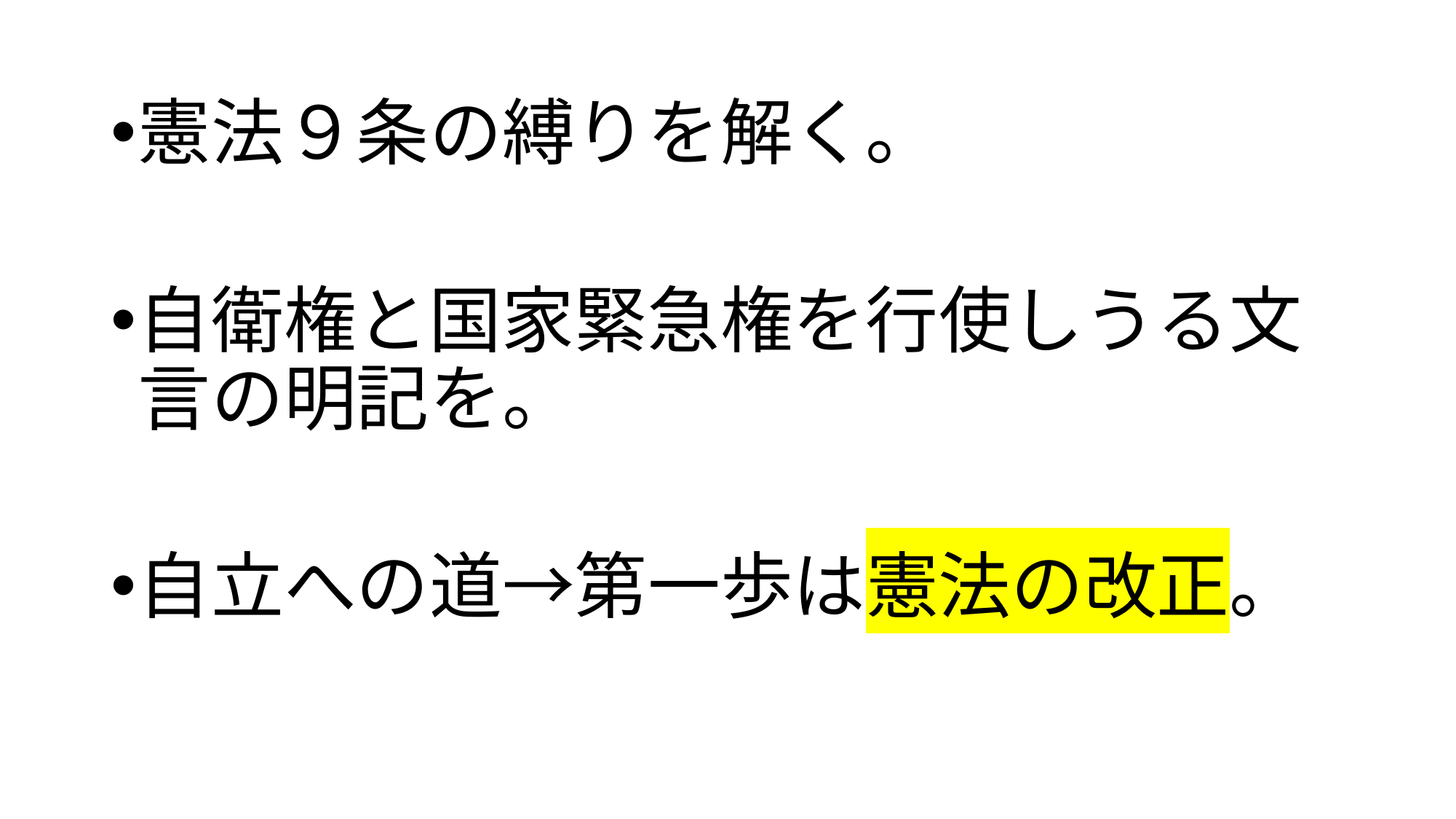

憲法９条の縛りを解く。

自衛権と国家緊急権を行使しうる文言の明記を。

自立への道→第一歩は憲法の改正。